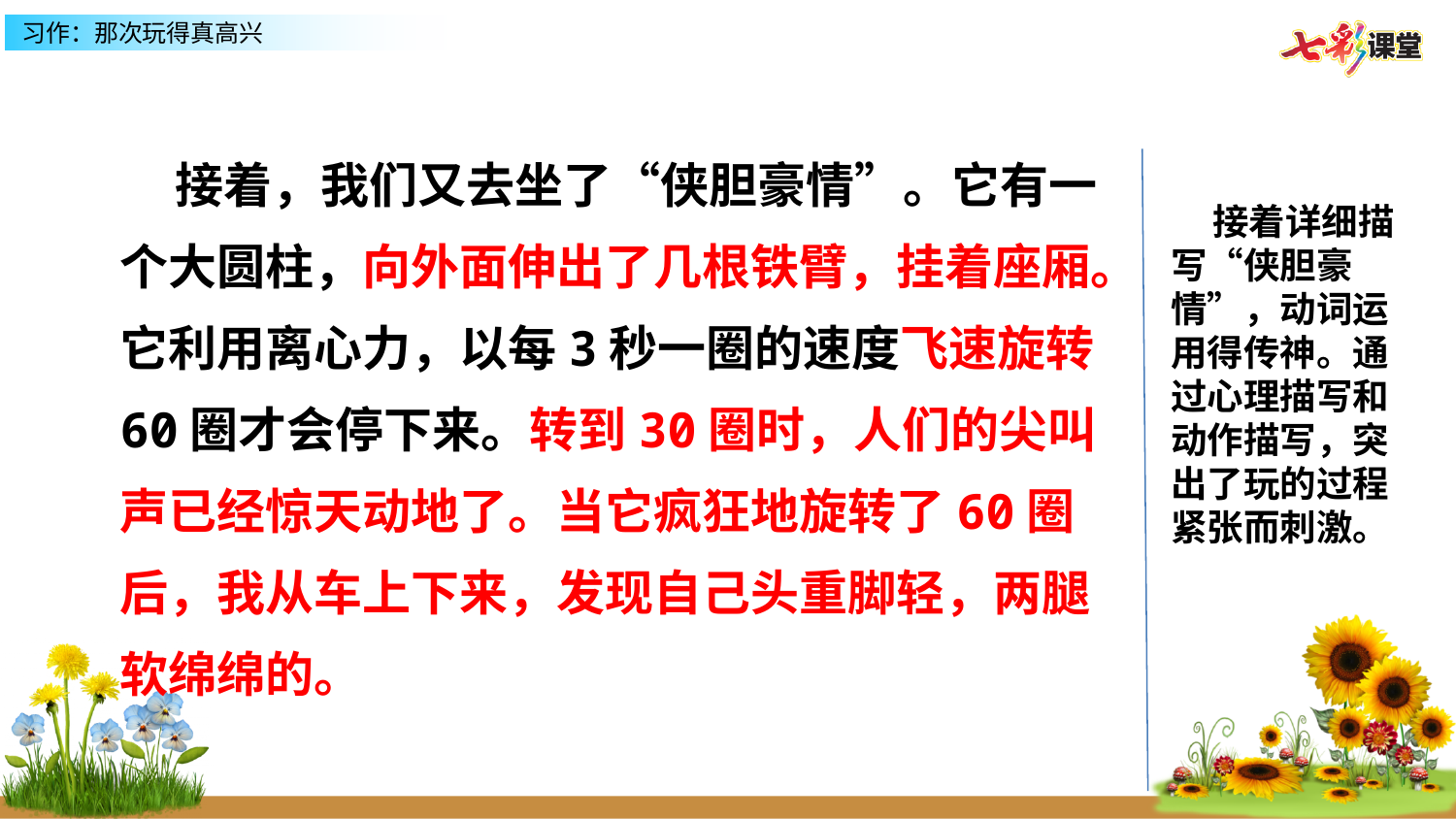

接着，我们又去坐了“侠胆豪情”。它有一个大圆柱，向外面伸出了几根铁臂，挂着座厢。它利用离心力，以每3秒一圈的速度飞速旋转60圈才会停下来。转到30圈时，人们的尖叫声已经惊天动地了。当它疯狂地旋转了60圈后，我从车上下来，发现自己头重脚轻，两腿软绵绵的。
    接着详细描写“侠胆豪情”，动词运用得传神。通过心理描写和动作描写，突出了玩的过程紧张而刺激。